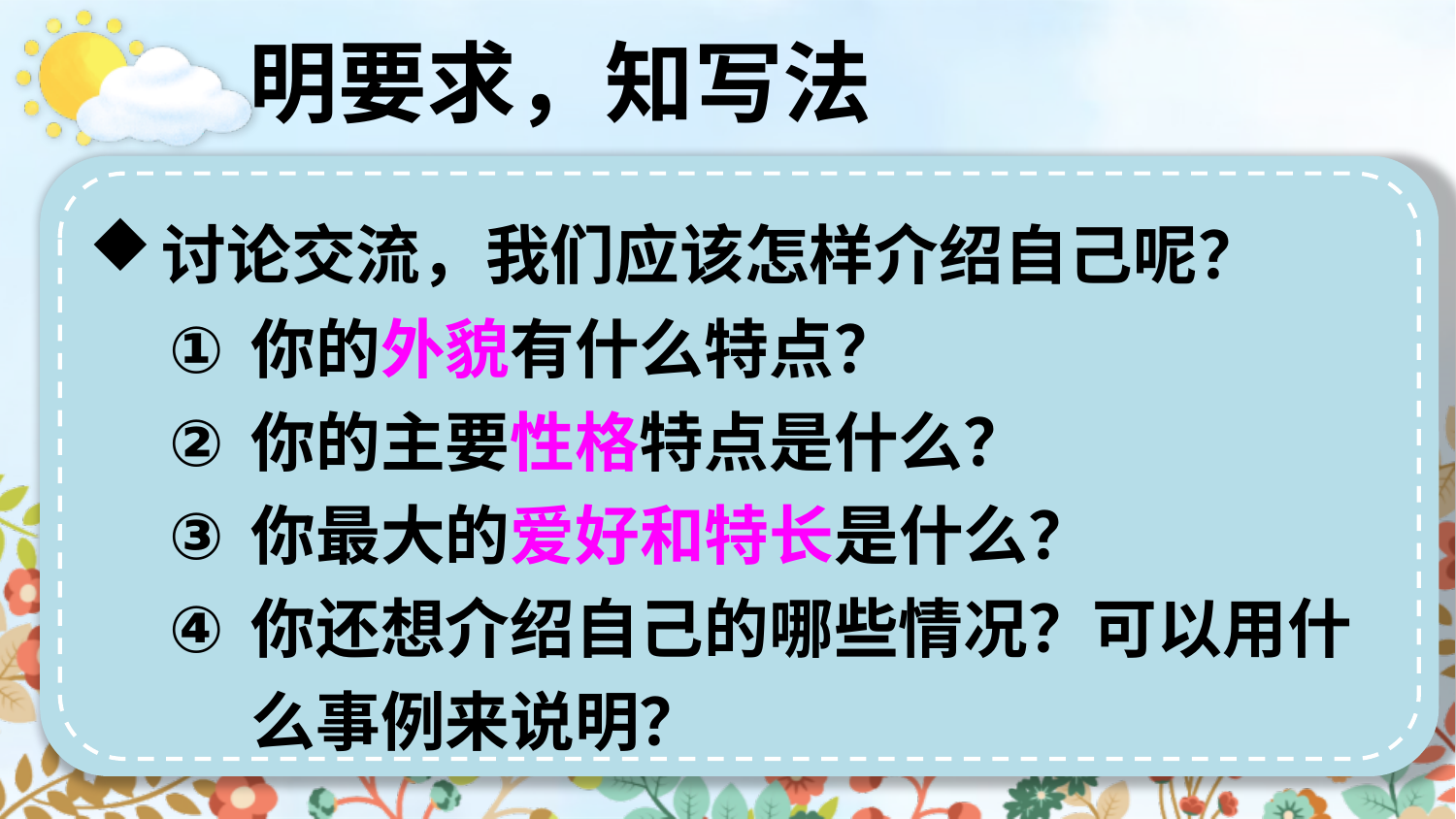

明要求，知写法
讨论交流，我们应该怎样介绍自己呢？
你的外貌有什么特点？
你的主要性格特点是什么？
你最大的爱好和特长是什么？
你还想介绍自己的哪些情况？可以用什么事例来说明？